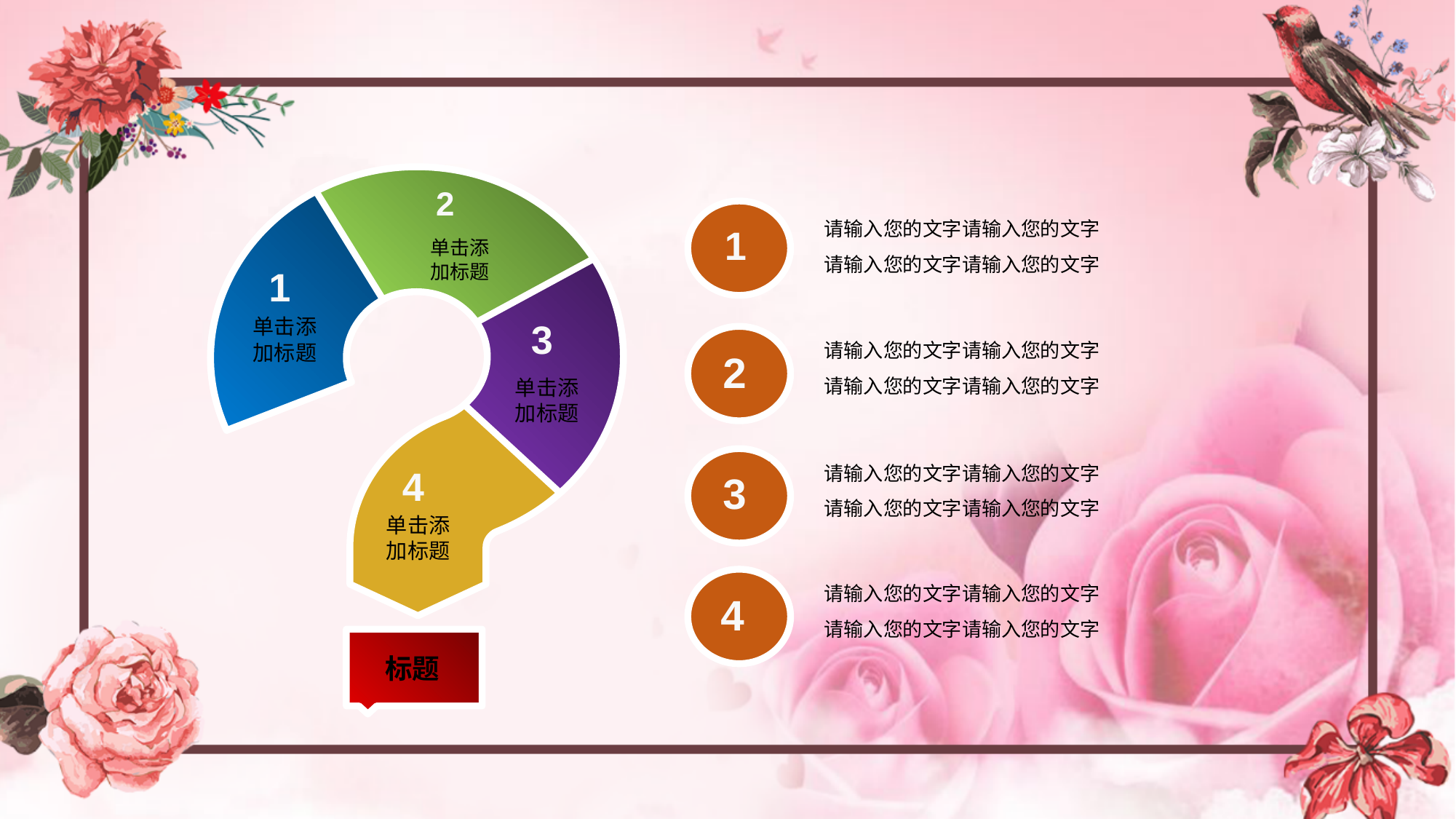

2
单击添
加标题

1
请输入您的文字请输入您的文字
请输入您的文字请输入您的文字
1
单击添
加标题

3
单击添
加标题
请输入您的文字请输入您的文字
请输入您的文字请输入您的文字

2
请输入您的文字请输入您的文字
请输入您的文字请输入您的文字

3
4
单击添
加标题
请输入您的文字请输入您的文字
请输入您的文字请输入您的文字

4
标题